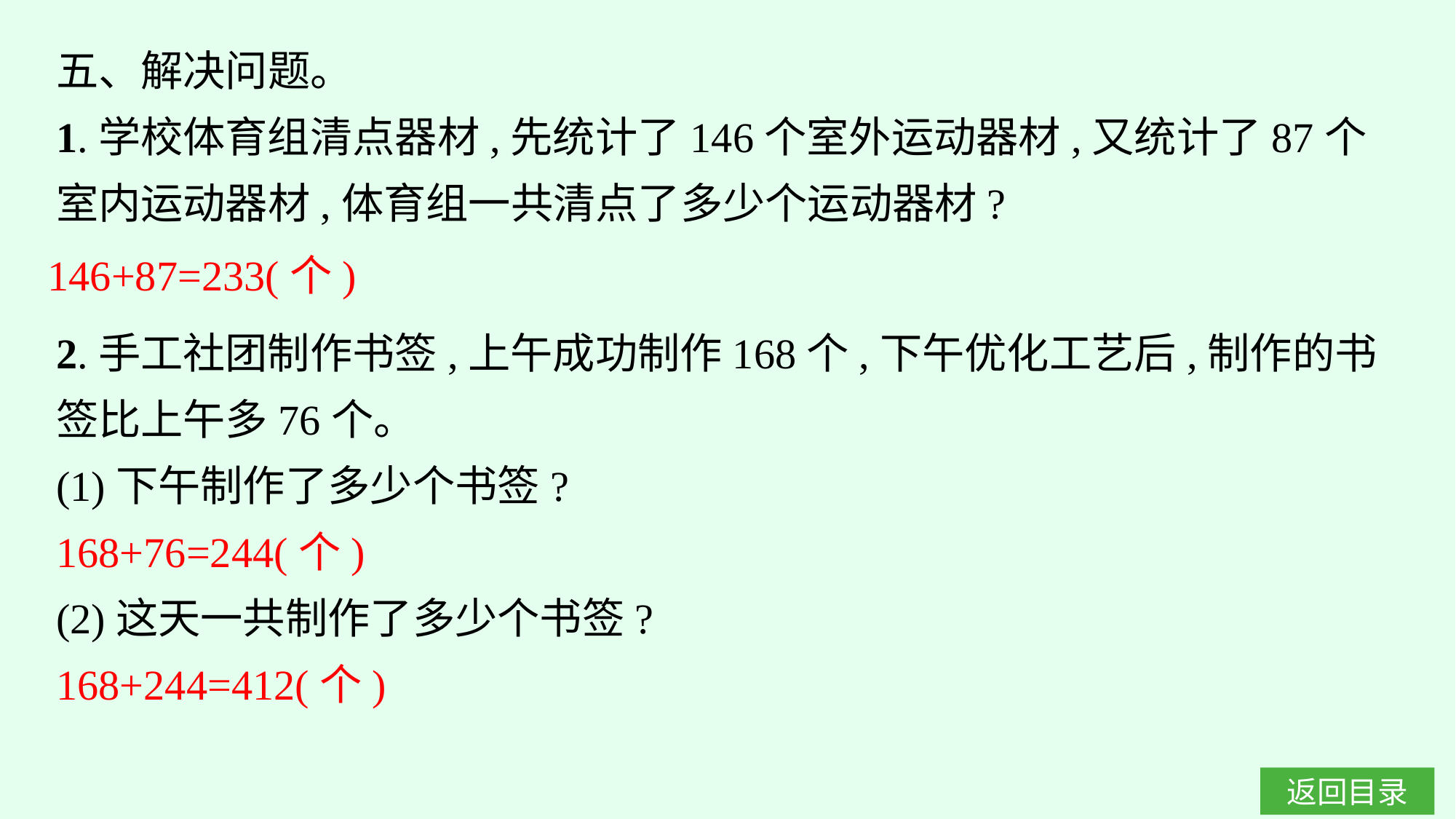

五、解决问题。
1.学校体育组清点器材,先统计了146个室外运动器材,又统计了87个室内运动器材,体育组一共清点了多少个运动器材?
146+87=233(个)
2.手工社团制作书签,上午成功制作168个,下午优化工艺后,制作的书签比上午多76个。
(1)下午制作了多少个书签?
168+76=244(个)
(2)这天一共制作了多少个书签?
168+244=412(个)